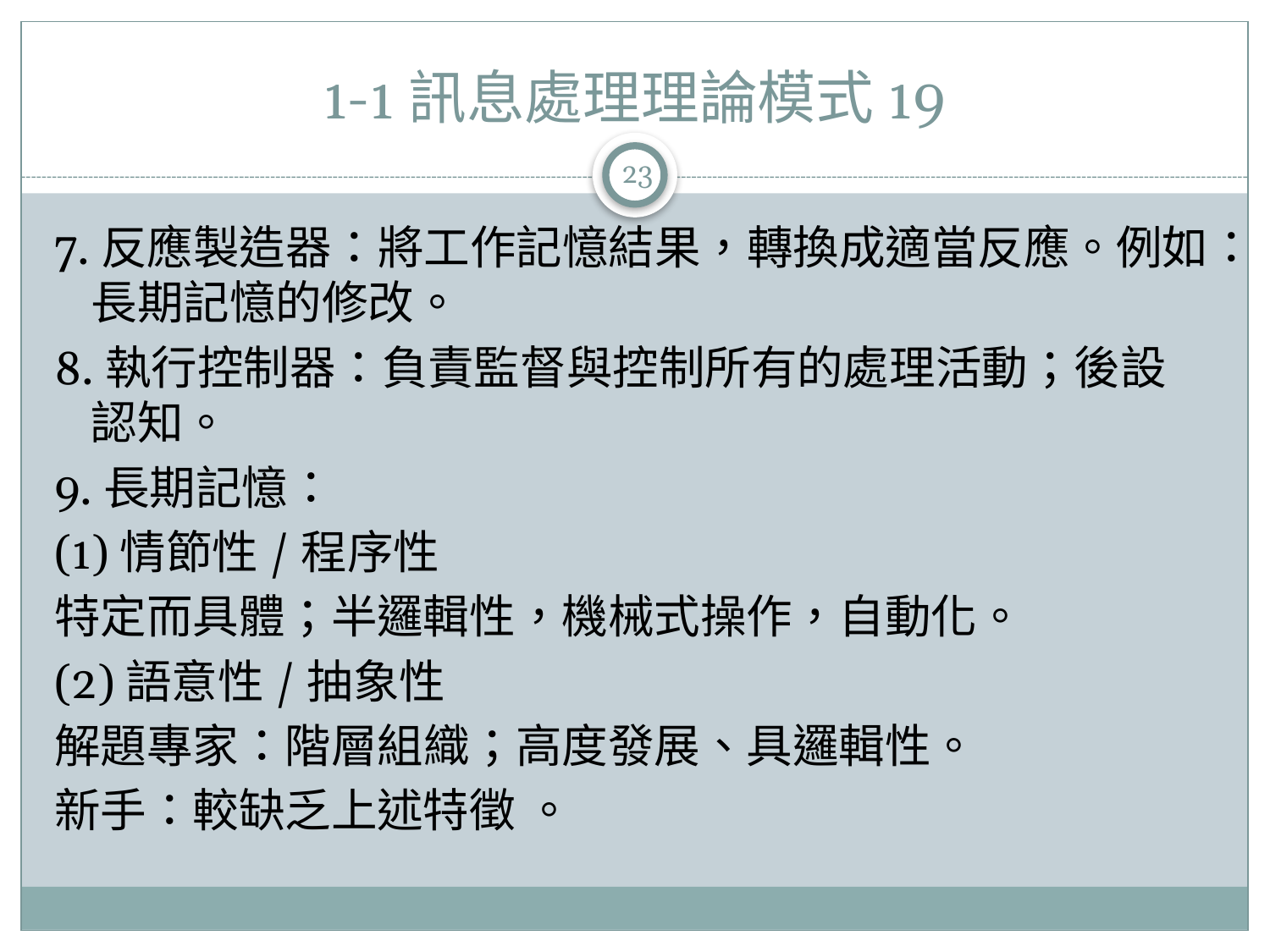

# 1-1訊息處理理論模式19
23
7.反應製造器：將工作記憶結果，轉換成適當反應。例如：長期記憶的修改。
8.執行控制器：負責監督與控制所有的處理活動；後設認知。
9.長期記憶：
(1)情節性/程序性
特定而具體；半邏輯性，機械式操作，自動化。
(2)語意性/抽象性
解題專家：階層組織；高度發展、具邏輯性。
新手：較缺乏上述特徵 。